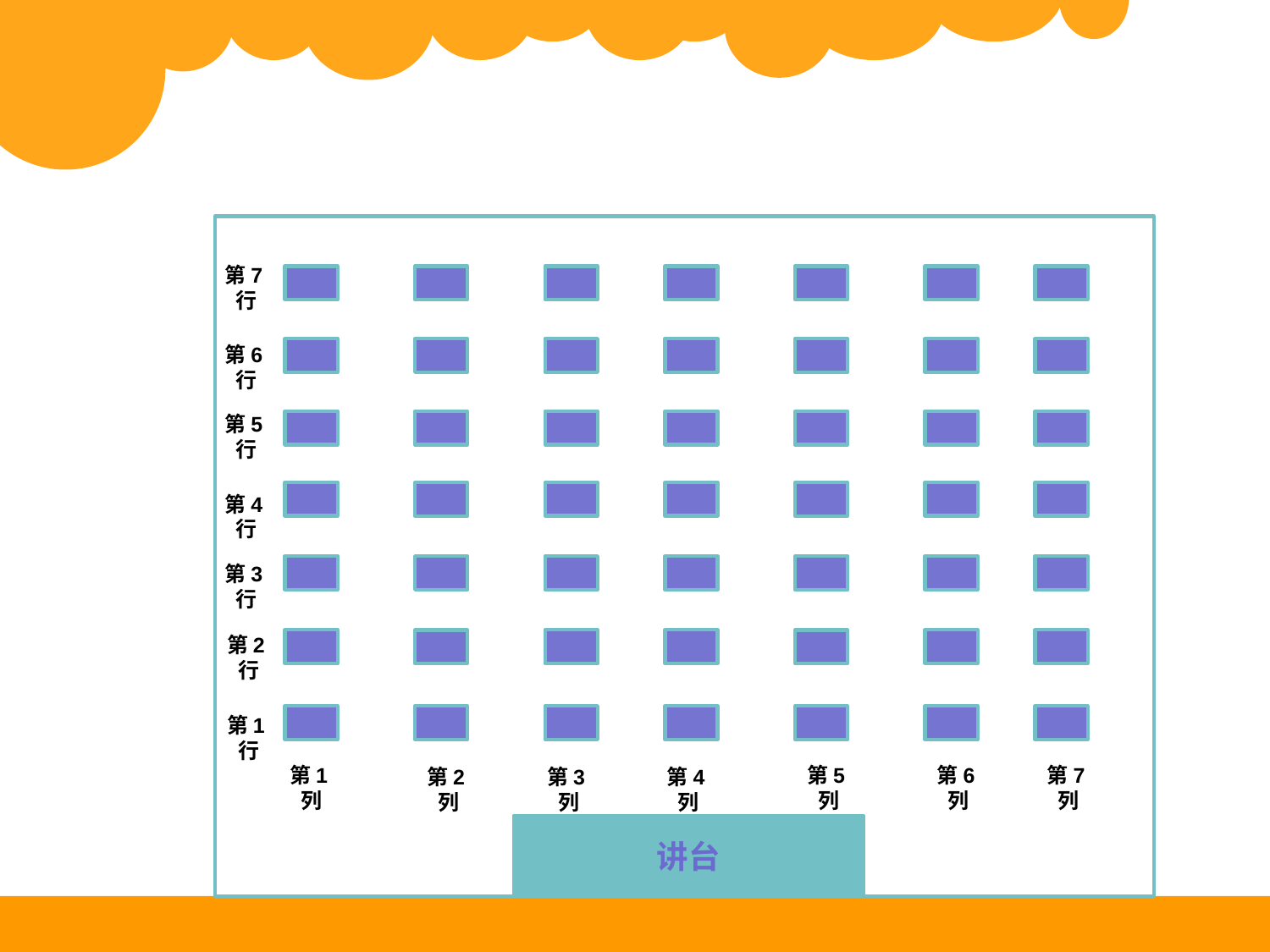

第7行

第6行

第5行

第4行
第3行

第2行

第1行

第1列
第5列
第6列
第7列
第2列
第3列
第4列
讲台